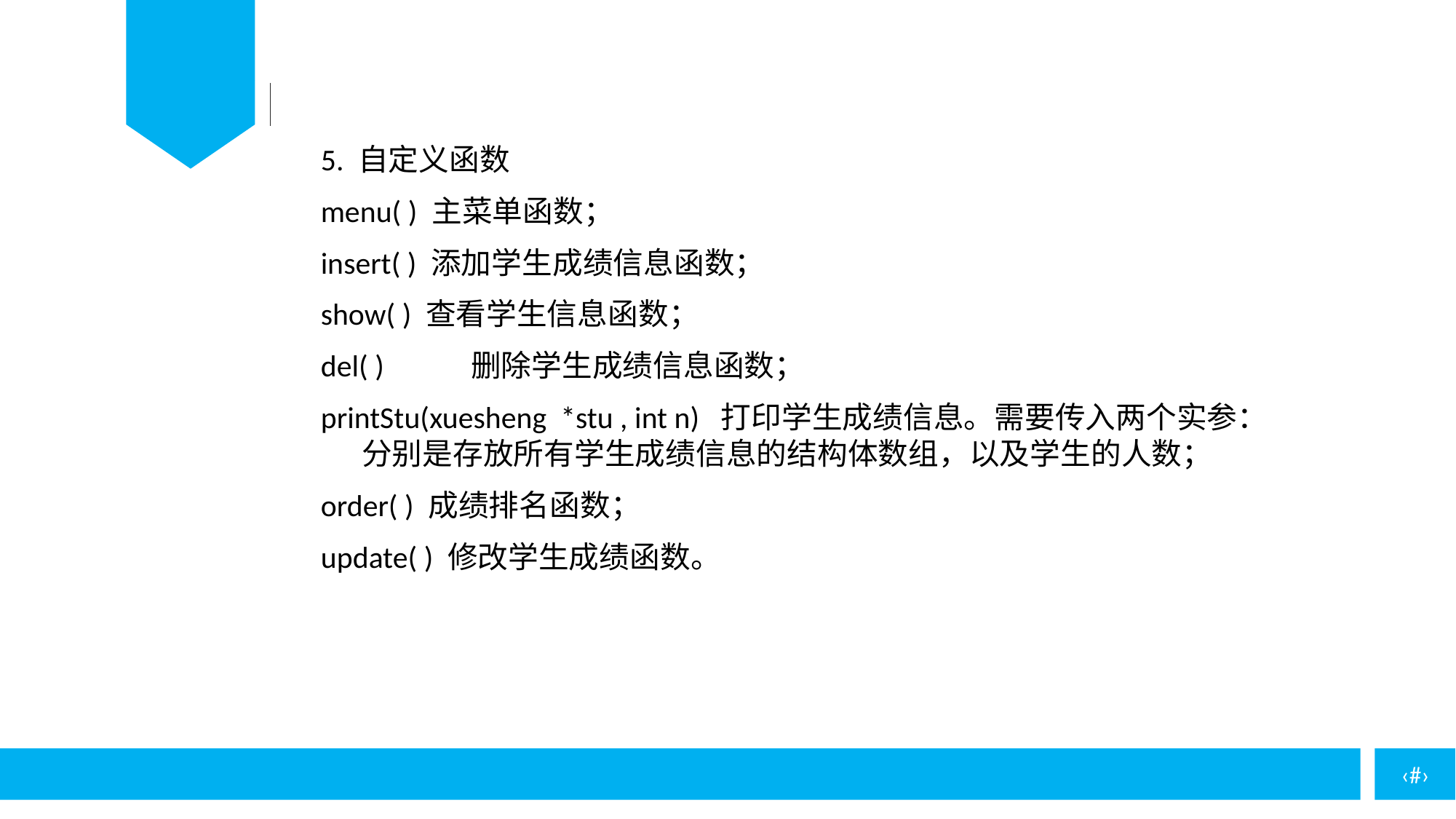

5. 自定义函数
menu( ) 主菜单函数；
insert( ) 添加学生成绩信息函数；
show( ) 查看学生信息函数；
del( ) 	删除学生成绩信息函数；
printStu(xuesheng  *stu , int n)  打印学生成绩信息。需要传入两个实参：分别是存放所有学生成绩信息的结构体数组，以及学生的人数；
order( ) 成绩排名函数；
update( ) 修改学生成绩函数。